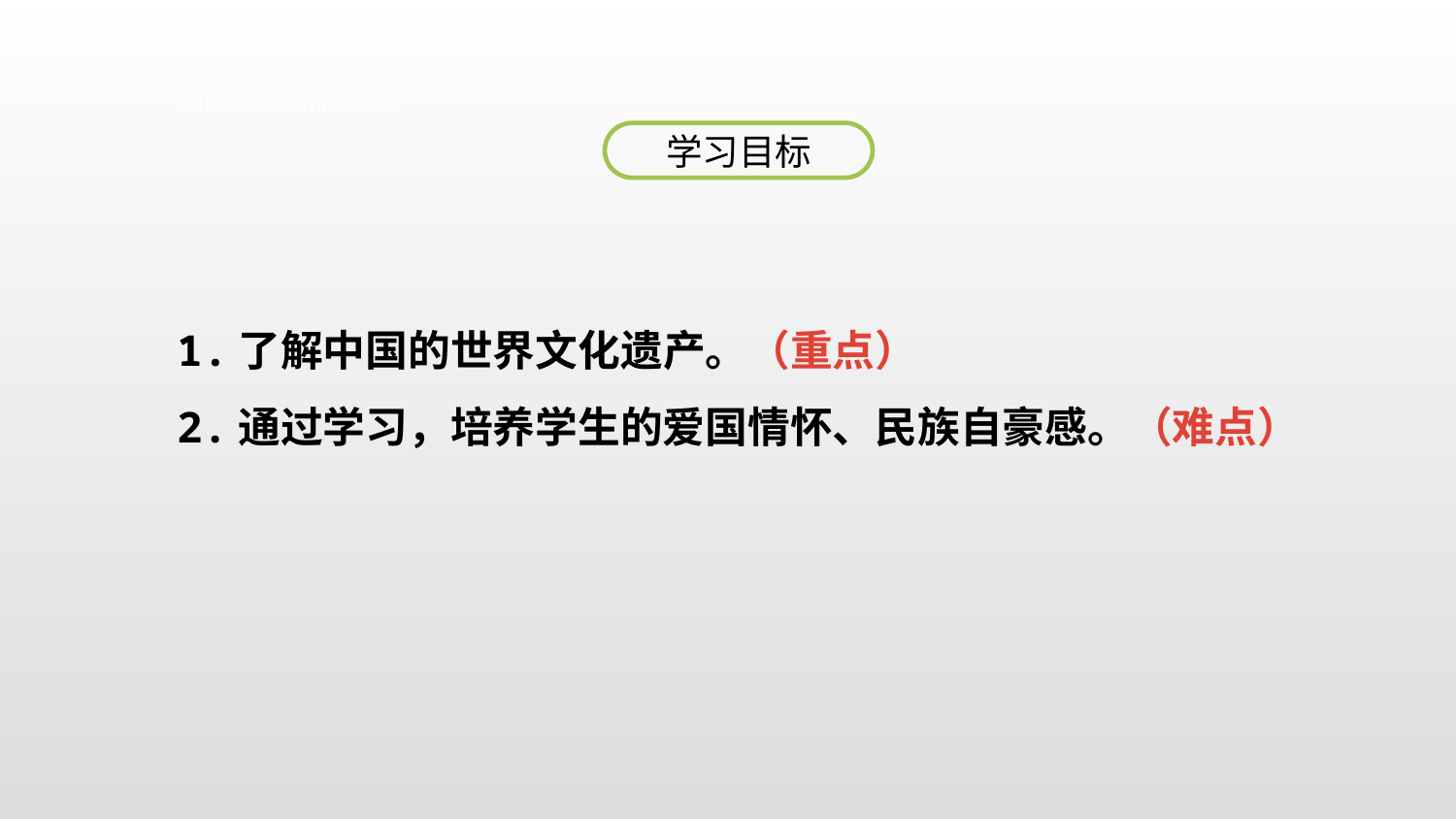

https://www.ypppt.com/
学习目标
1.了解中国的世界文化遗产。（重点）
2.通过学习，培养学生的爱国情怀、民族自豪感。（难点）